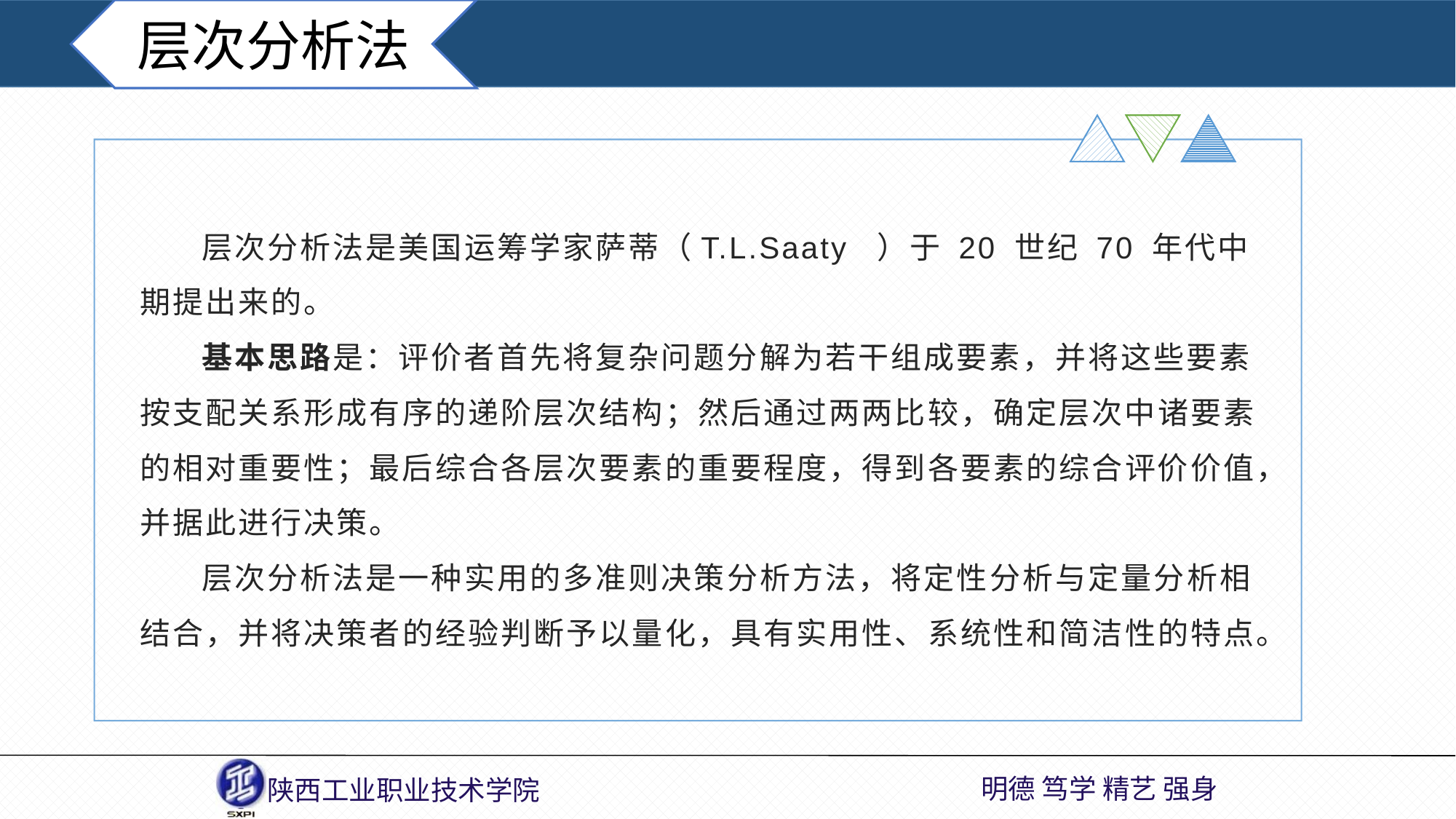

层次分析法

      层次分析法是美国运筹学家萨蒂（T.L.Saaty  ）于 20 世纪 70 年代中期提出来的。
      基本思路是：评价者首先将复杂问题分解为若干组成要素，并将这些要素按支配关系形成有序的递阶层次结构；然后通过两两比较，确定层次中诸要素的相对重要性；最后综合各层次要素的重要程度，得到各要素的综合评价价值，并据此进行决策。
      层次分析法是一种实用的多准则决策分析方法，将定性分析与定量分析相结合，并将决策者的经验判断予以量化，具有实用性、系统性和简洁性的特点。